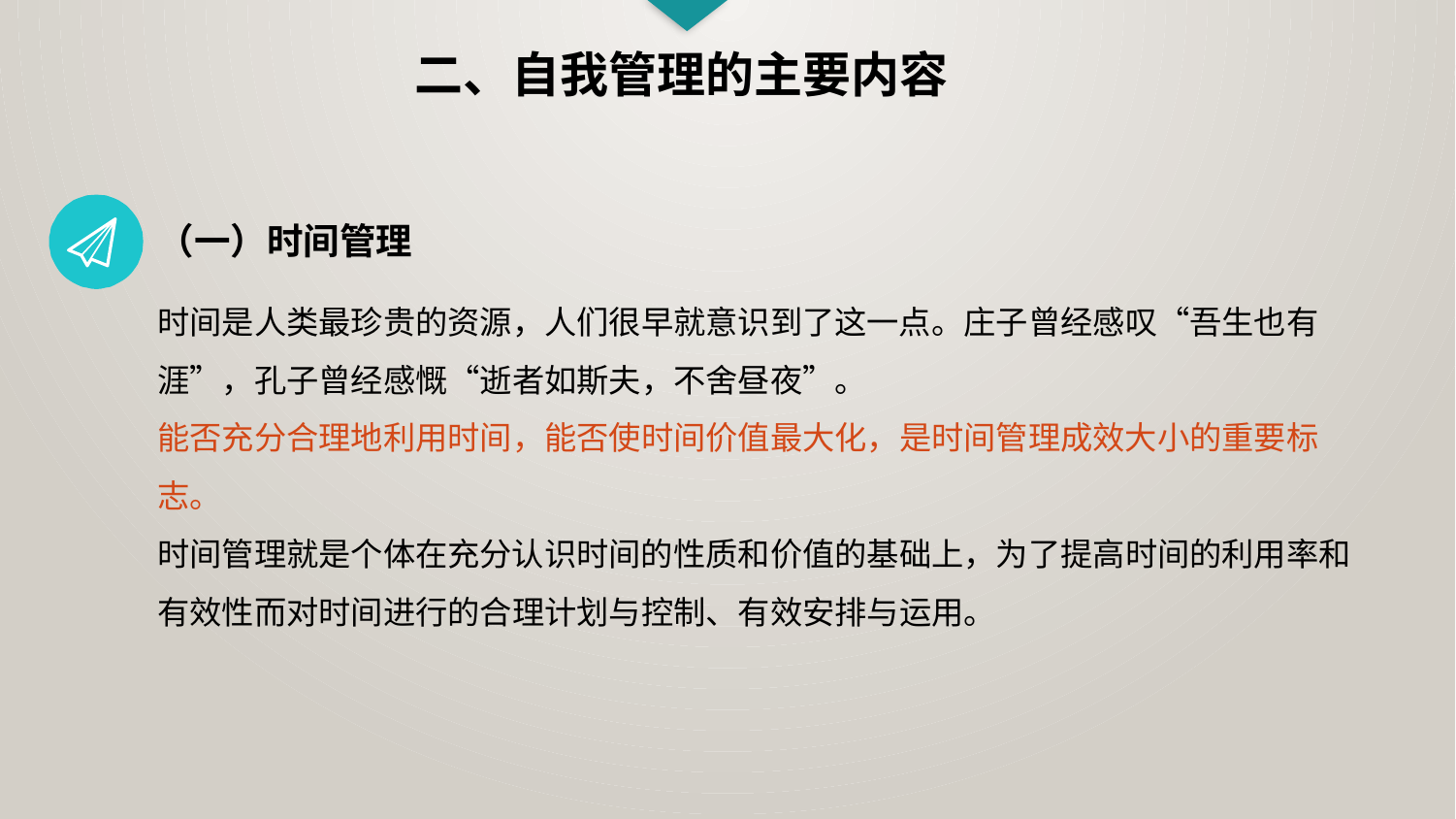

二、自我管理的主要内容

（一）时间管理

时间是人类最珍贵的资源，人们很早就意识到了这一点。庄子曾经感叹“吾生也有涯”，孔子曾经感慨“逝者如斯夫，不舍昼夜”。
能否充分合理地利用时间，能否使时间价值最大化，是时间管理成效大小的重要标志。
时间管理就是个体在充分认识时间的性质和价值的基础上，为了提高时间的利用率和有效性而对时间进行的合理计划与控制、有效安排与运用。
11